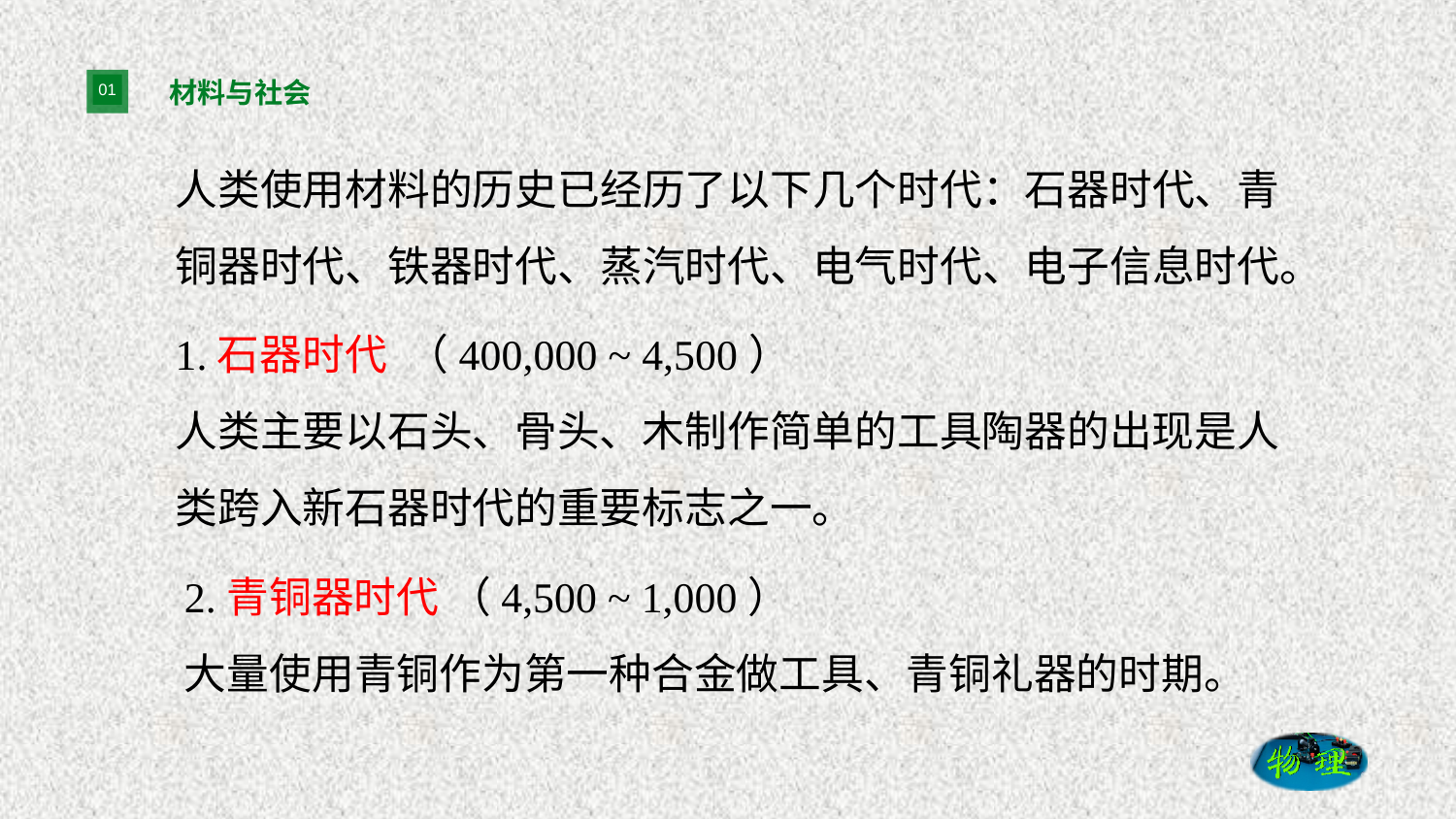

# 材料与社会
人类使用材料的历史已经历了以下几个时代：石器时代、青铜器时代、铁器时代、蒸汽时代、电气时代、电子信息时代。
1.石器时代  （400,000 ~ 4,500）
人类主要以石头、骨头、木制作简单的工具陶器的出现是人类跨入新石器时代的重要标志之一。
2.青铜器时代 （4,500 ~ 1,000）
大量使用青铜作为第一种合金做工具、青铜礼器的时期。